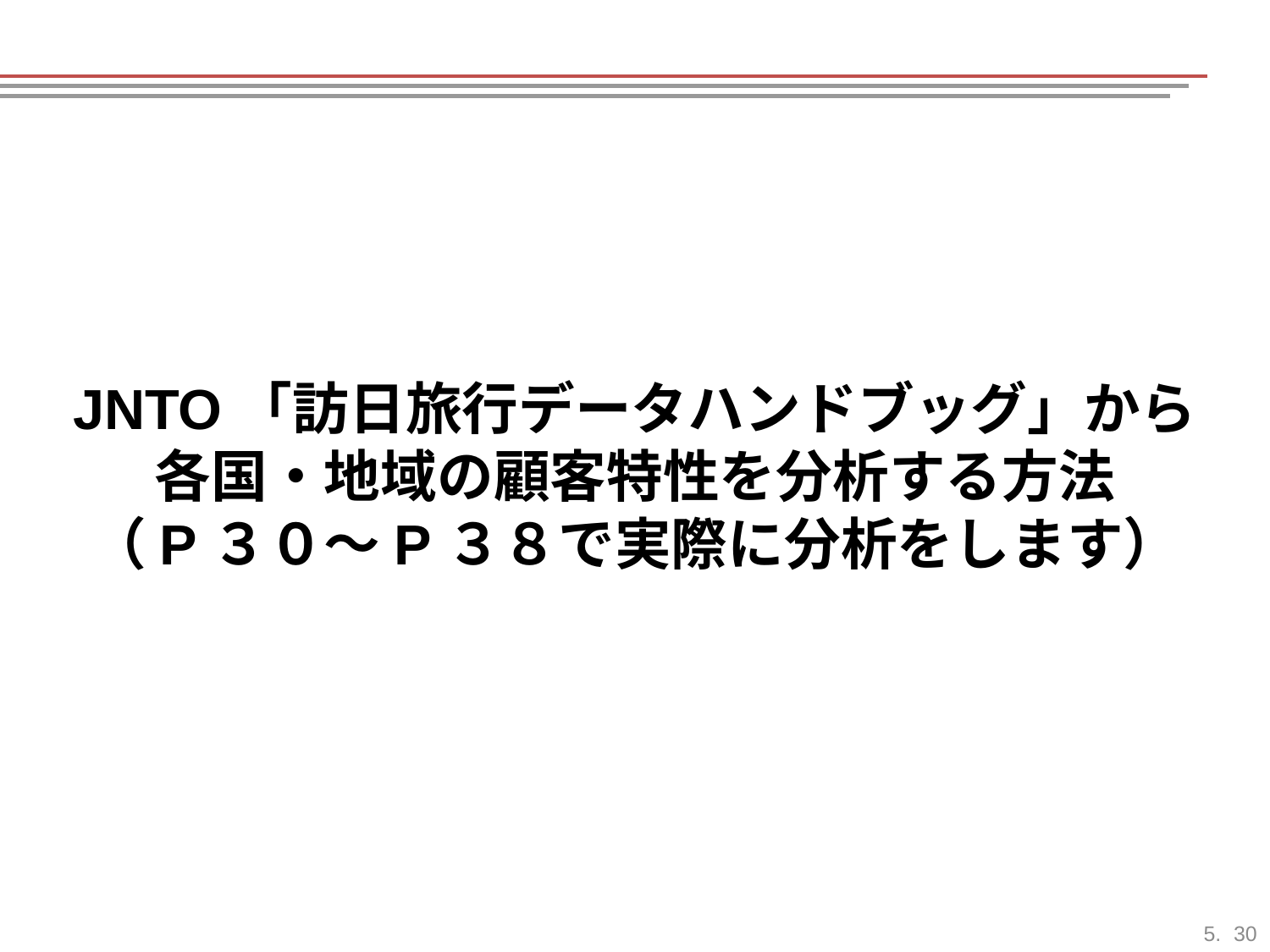

JNTO「訪日旅行データハンドブッグ」から
各国・地域の顧客特性を分析する方法
（P３０～P３８で実際に分析をします）
30